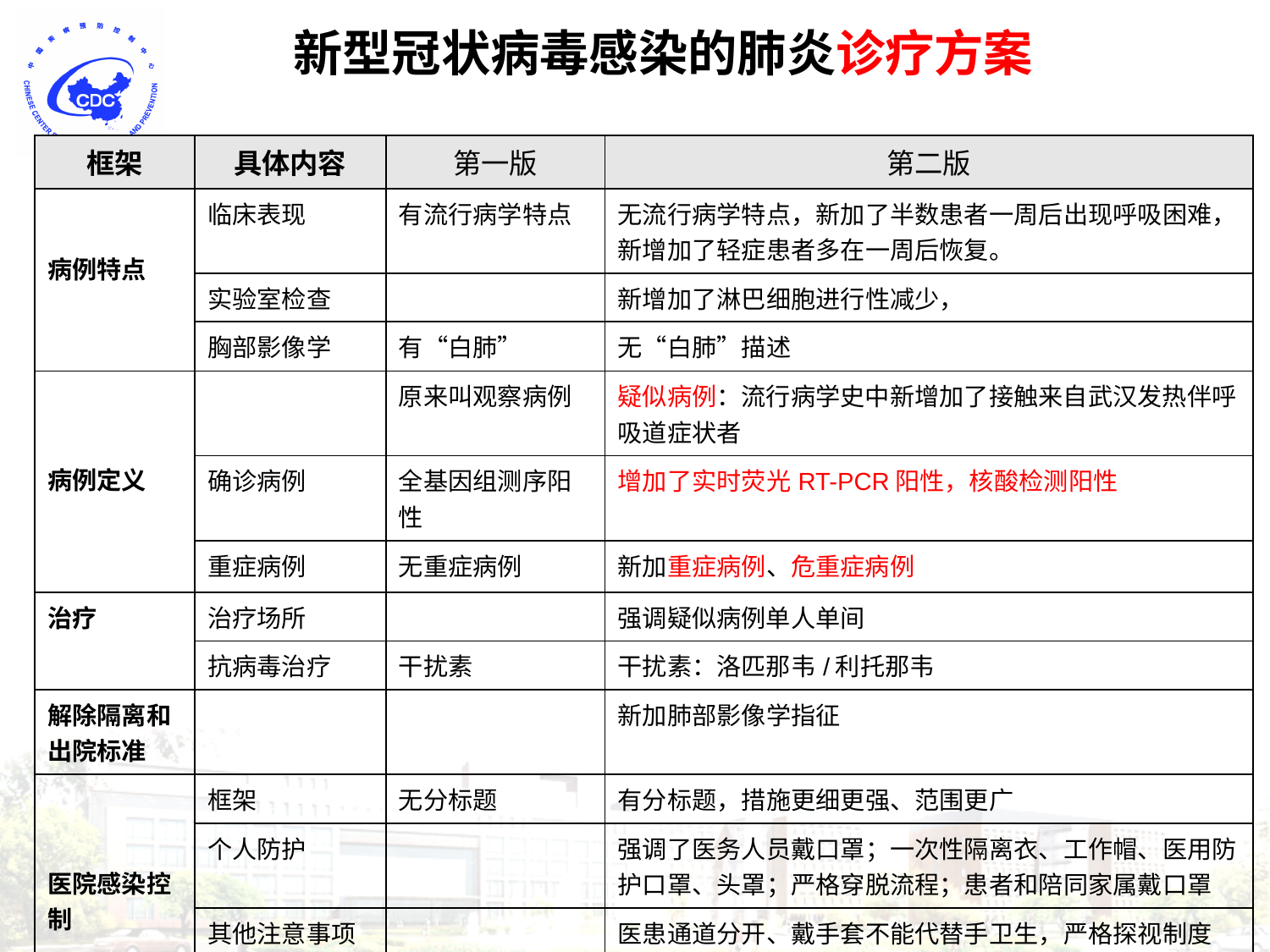

新型冠状病毒感染的肺炎诊疗方案
| 框架 | 具体内容 | 第一版 | 第二版 |
| --- | --- | --- | --- |
| 病例特点 | 临床表现 | 有流行病学特点 | 无流行病学特点，新加了半数患者一周后出现呼吸困难，新增加了轻症患者多在一周后恢复。 |
|  | 实验室检查 |  | 新增加了淋巴细胞进行性减少， |
|  | 胸部影像学 | 有“白肺” | 无“白肺”描述 |
| 病例定义 |  | 原来叫观察病例 | 疑似病例：流行病学史中新增加了接触来自武汉发热伴呼吸道症状者 |
|  | 确诊病例 | 全基因组测序阳性 | 增加了实时荧光RT-PCR阳性，核酸检测阳性 |
|  | 重症病例 | 无重症病例 | 新加重症病例、危重症病例 |
| 治疗 | 治疗场所 |  | 强调疑似病例单人单间 |
|  | 抗病毒治疗 | 干扰素 | 干扰素：洛匹那韦/利托那韦 |
| 解除隔离和出院标准 |  |  | 新加肺部影像学指征 |
| 医院感染控制 | 框架 | 无分标题 | 有分标题，措施更细更强、范围更广 |
|  | 个人防护 |  | 强调了医务人员戴口罩；一次性隔离衣、工作帽、医用防护口罩、头罩；严格穿脱流程；患者和陪同家属戴口罩 |
|  | 其他注意事项 |  | 医患通道分开、戴手套不能代替手卫生，严格探视制度 |